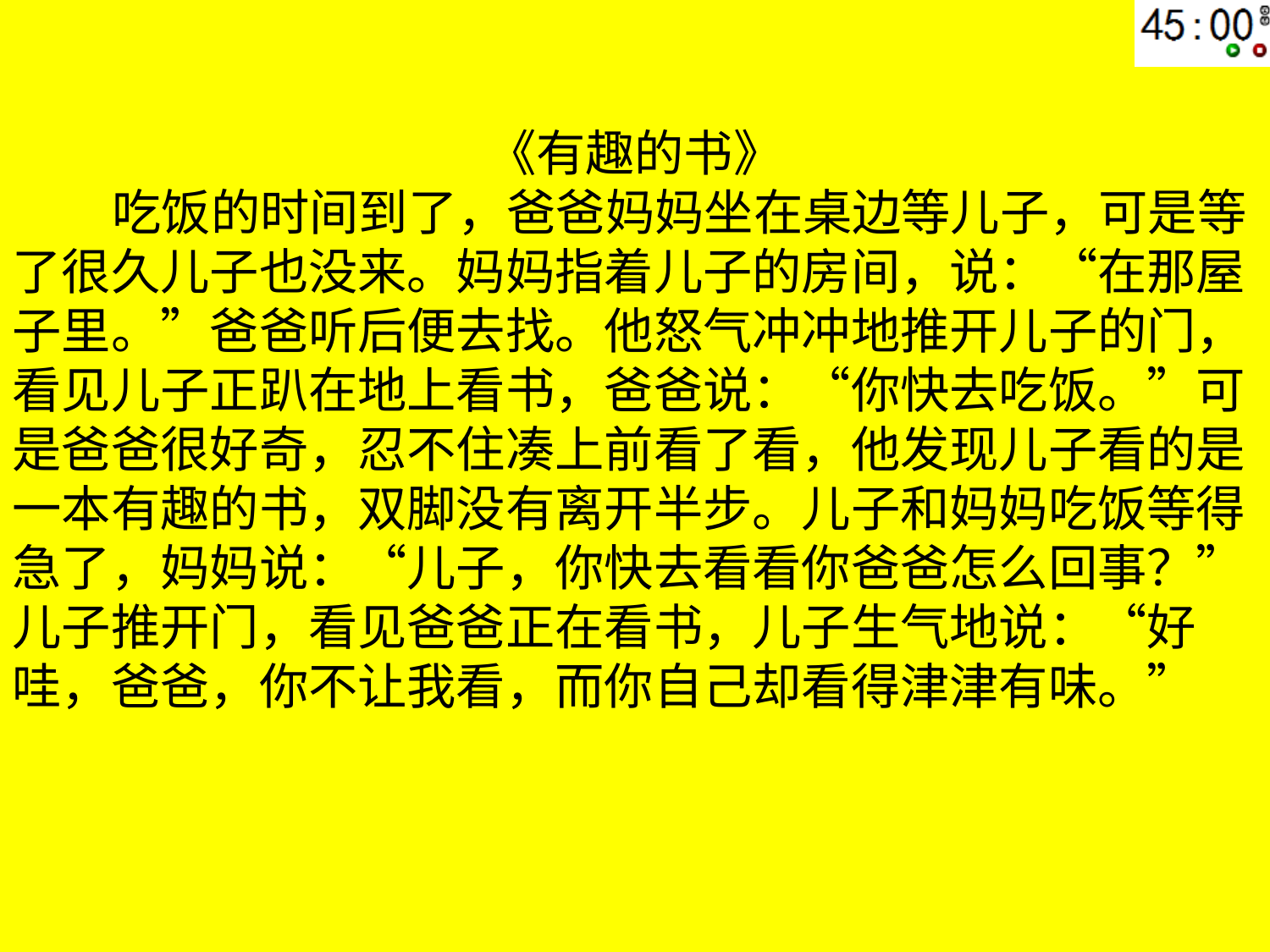

《有趣的书》
        吃饭的时间到了，爸爸妈妈坐在桌边等儿子，可是等了很久儿子也没来。妈妈指着儿子的房间，说：“在那屋子里。”爸爸听后便去找。他怒气冲冲地推开儿子的门，看见儿子正趴在地上看书，爸爸说：“你快去吃饭。”可是爸爸很好奇，忍不住凑上前看了看，他发现儿子看的是一本有趣的书，双脚没有离开半步。儿子和妈妈吃饭等得急了，妈妈说：“儿子，你快去看看你爸爸怎么回事？”儿子推开门，看见爸爸正在看书，儿子生气地说：“好哇，爸爸，你不让我看，而你自己却看得津津有味。”